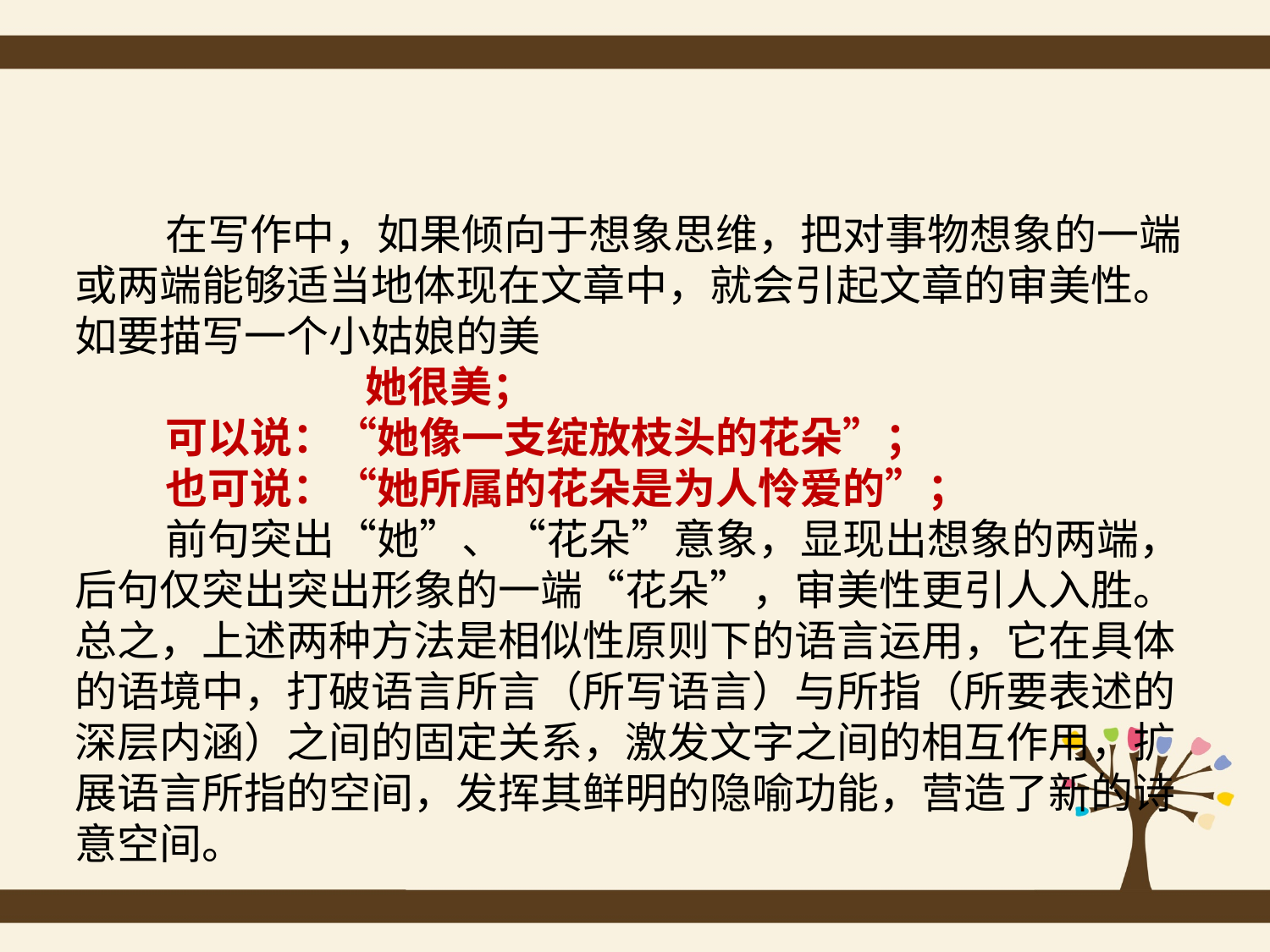

在写作中，如果倾向于想象思维，把对事物想象的一端或两端能够适当地体现在文章中，就会引起文章的审美性。如要描写一个小姑娘的美
                         她很美；
    可以说：“她像一支绽放枝头的花朵”；
    也可说：“她所属的花朵是为人怜爱的”；
    前句突出“她”、“花朵”意象，显现出想象的两端，后句仅突出突出形象的一端“花朵”，审美性更引人入胜。总之，上述两种方法是相似性原则下的语言运用，它在具体的语境中，打破语言所言（所写语言）与所指（所要表述的深层内涵）之间的固定关系，激发文字之间的相互作用，扩展语言所指的空间，发挥其鲜明的隐喻功能，营造了新的诗意空间。